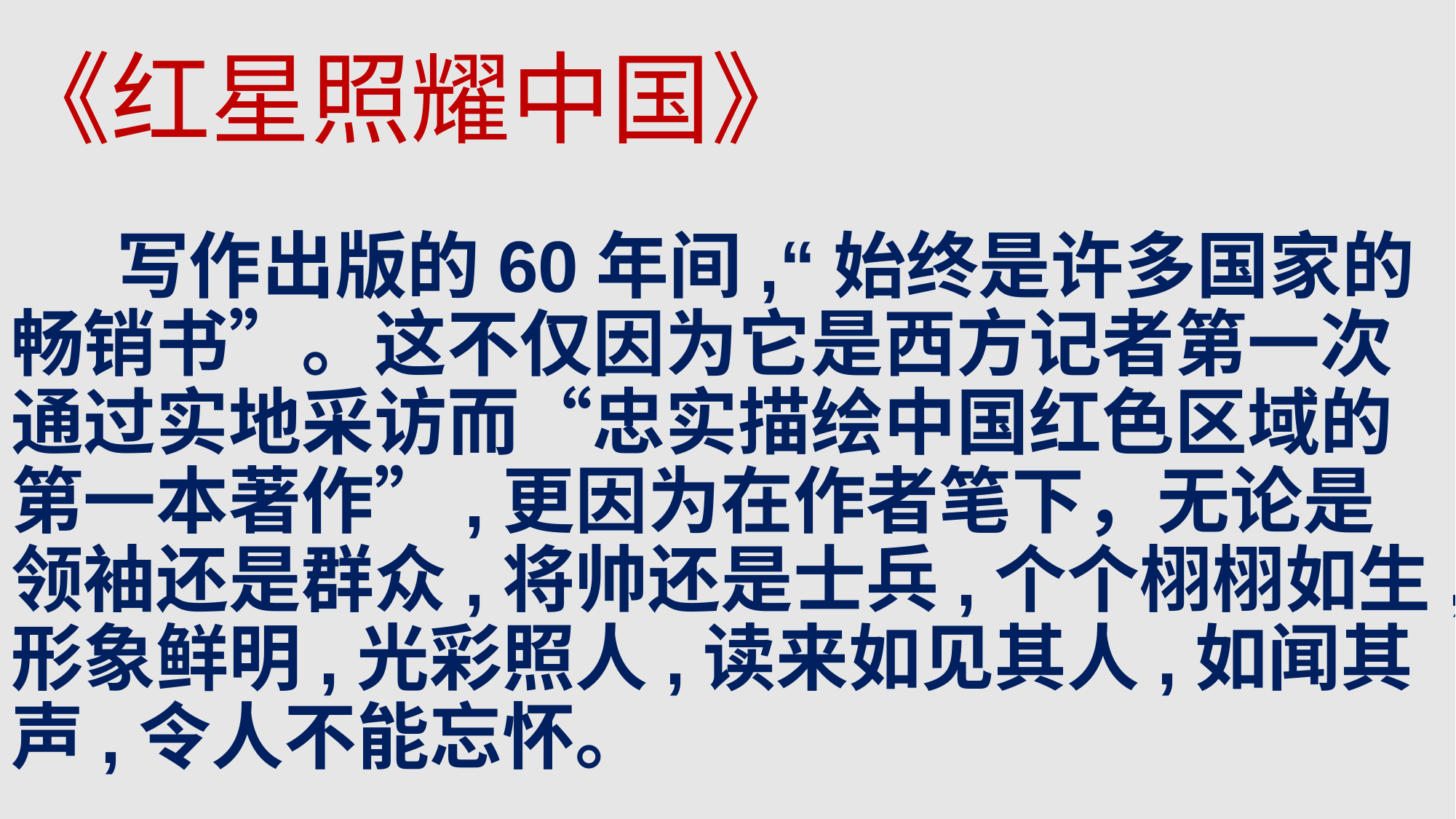

# 《红星照耀中国》 写作出版的60年间,“始终是许多国家的畅销书”。这不仅因为它是西方记者第一次通过实地采访而“忠实描绘中国红色区域的第一本著作”,更因为在作者笔下，无论是领袖还是群众,将帅还是士兵,个个栩栩如生,形象鲜明,光彩照人,读来如见其人,如闻其声,令人不能忘怀。